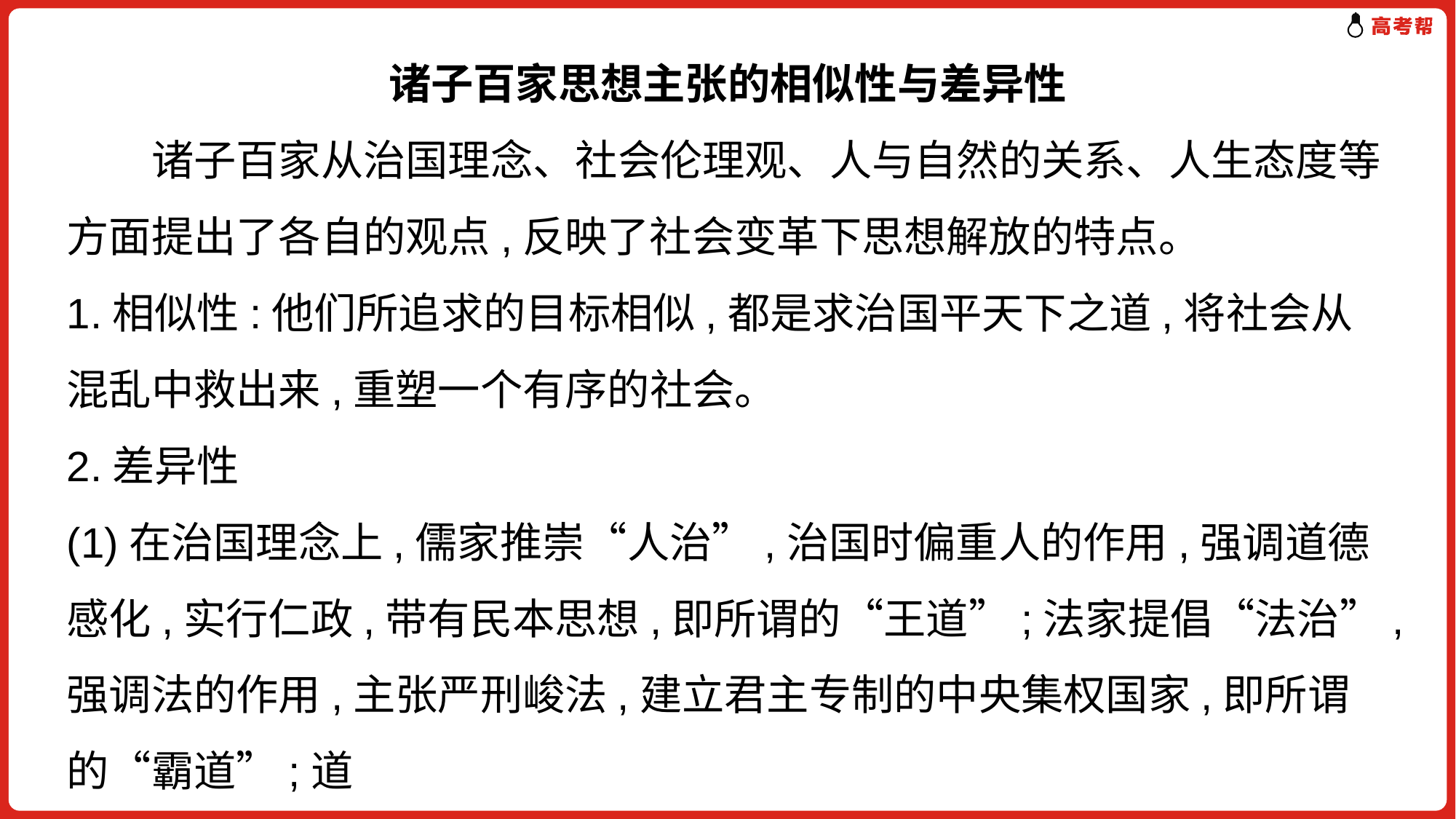

诸子百家思想主张的相似性与差异性
　　诸子百家从治国理念、社会伦理观、人与自然的关系、人生态度等方面提出了各自的观点,反映了社会变革下思想解放的特点。
1.相似性:他们所追求的目标相似,都是求治国平天下之道,将社会从混乱中救出来,重塑一个有序的社会。
2.差异性
(1)在治国理念上,儒家推崇“人治”,治国时偏重人的作用,强调道德感化,实行仁政,带有民本思想,即所谓的“王道”;法家提倡“法治”,强调法的作用,主张严刑峻法,建立君主专制的中央集权国家,即所谓的“霸道”;道